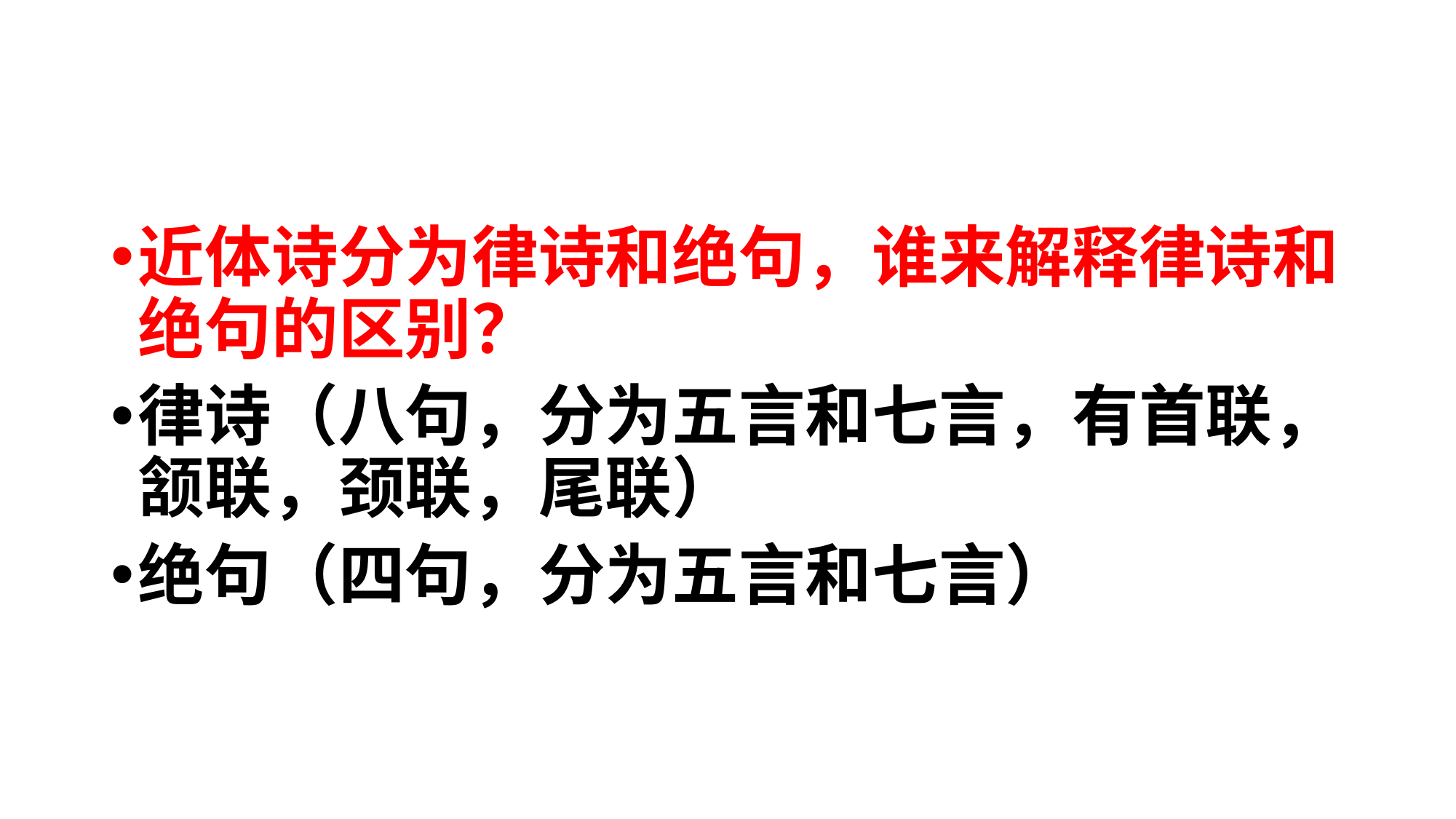

#
近体诗分为律诗和绝句，谁来解释律诗和绝句的区别？
律诗（八句，分为五言和七言，有首联，颔联，颈联，尾联）
绝句（四句，分为五言和七言）